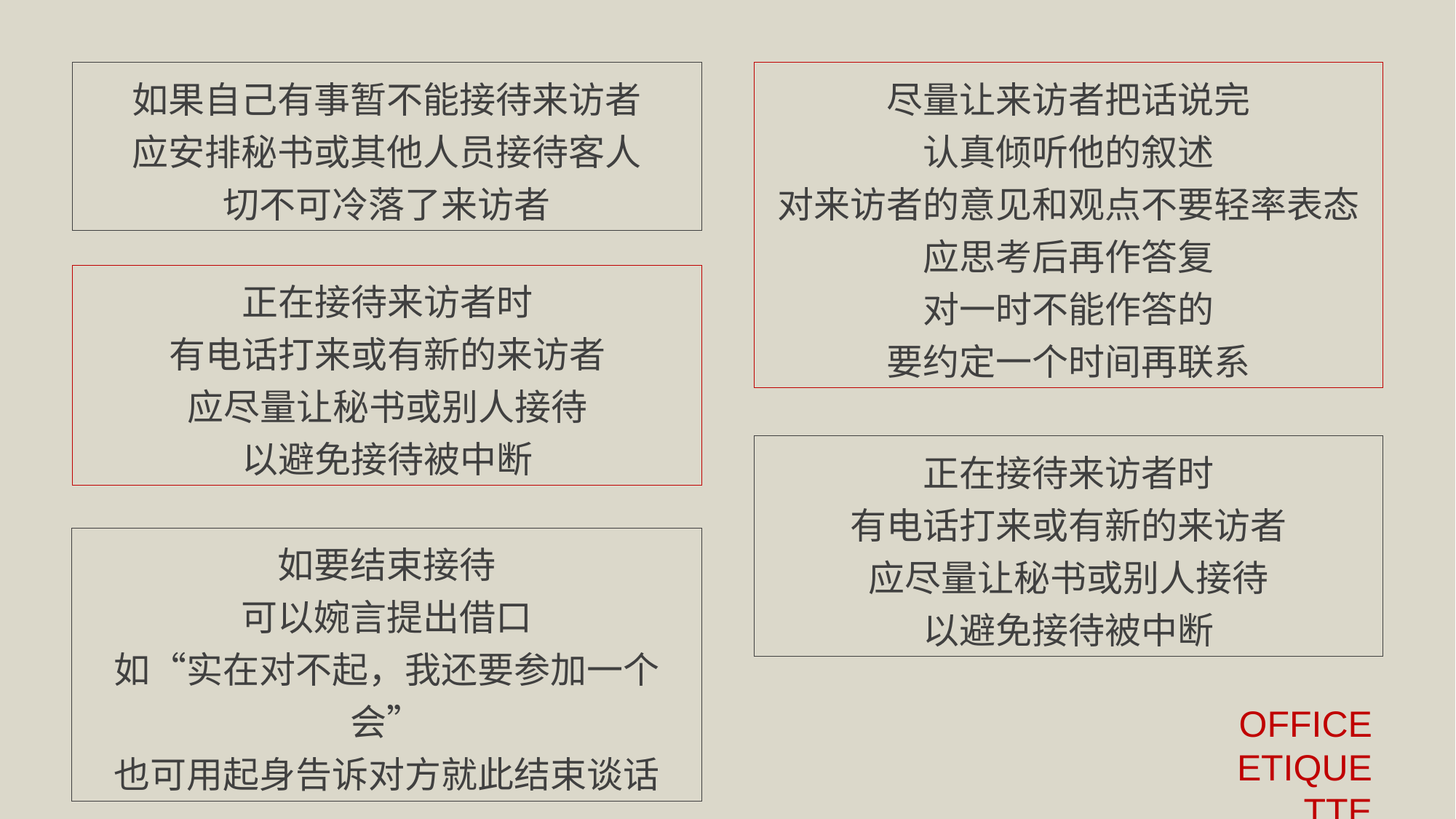

如果自己有事暂不能接待来访者
应安排秘书或其他人员接待客人
切不可冷落了来访者
尽量让来访者把话说完
认真倾听他的叙述
对来访者的意见和观点不要轻率表态
应思考后再作答复
对一时不能作答的
要约定一个时间再联系
正在接待来访者时
有电话打来或有新的来访者
应尽量让秘书或别人接待
以避免接待被中断
正在接待来访者时
有电话打来或有新的来访者
应尽量让秘书或别人接待
以避免接待被中断
如要结束接待
可以婉言提出借口
如“实在对不起，我还要参加一个会”
也可用起身告诉对方就此结束谈话
OFFICE ETIQUETTE